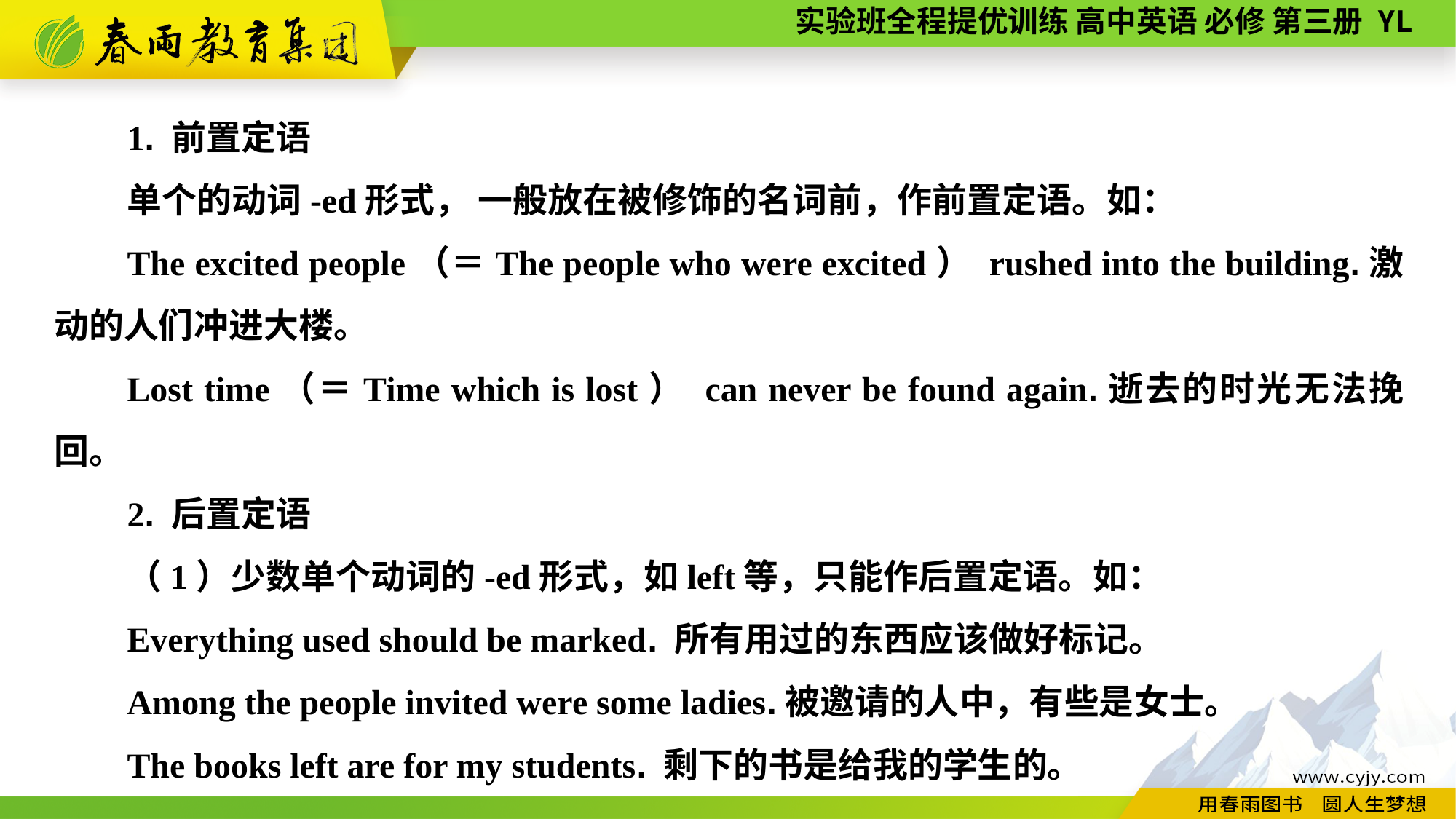

1. 前置定语
单个的动词-ed形式， 一般放在被修饰的名词前，作前置定语。如：
The excited people（＝The people who were excited） rushed into the building.激动的人们冲进大楼。
Lost time（＝Time which is lost） can never be found again.逝去的时光无法挽回。
2. 后置定语
（1）少数单个动词的-ed形式，如left等，只能作后置定语。如：
Everything used should be marked. 所有用过的东西应该做好标记。
Among the people invited were some ladies.被邀请的人中，有些是女士。
The books left are for my students. 剩下的书是给我的学生的。